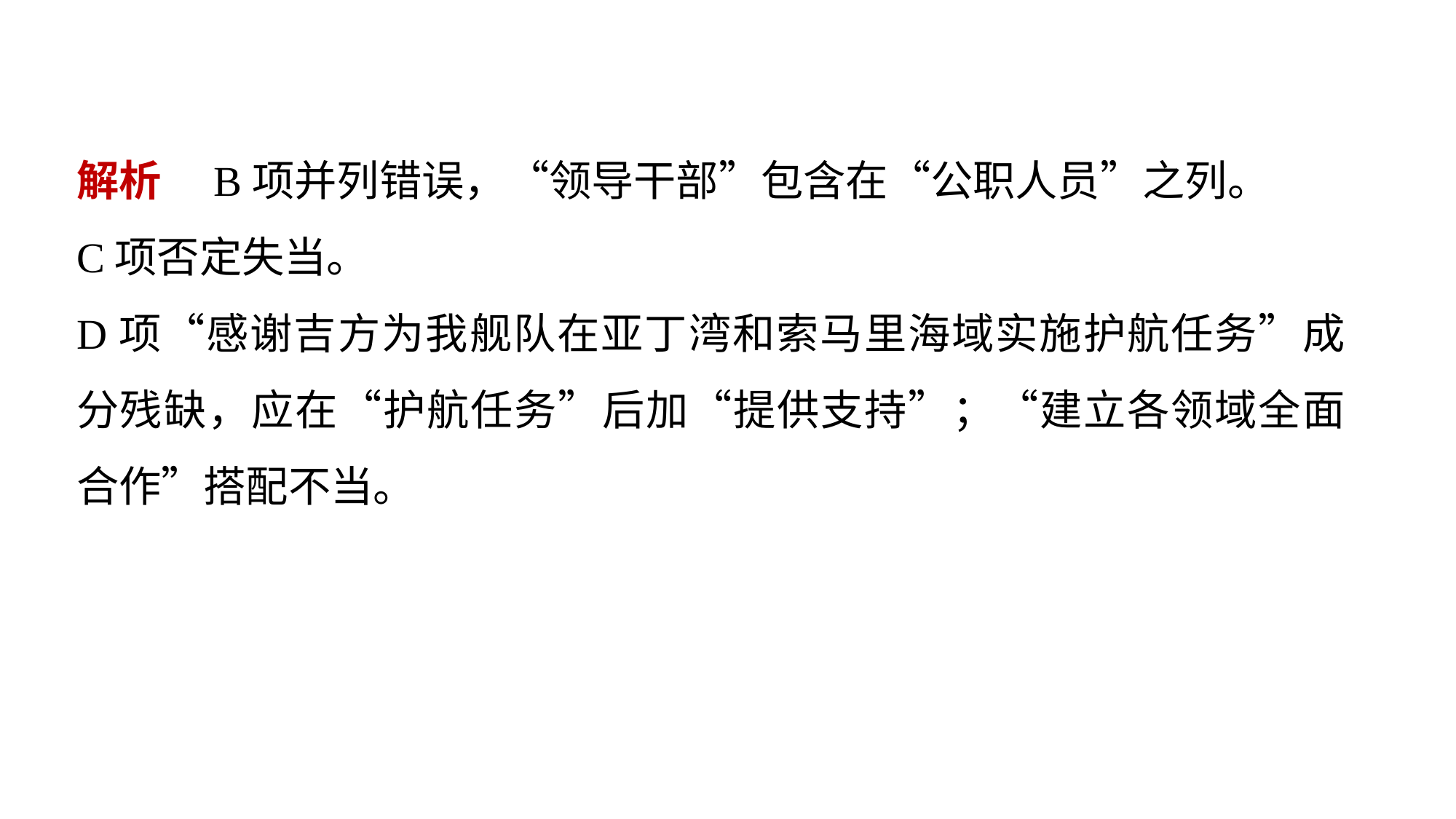

解析　B项并列错误，“领导干部”包含在“公职人员”之列。
C项否定失当。
D项“感谢吉方为我舰队在亚丁湾和索马里海域实施护航任务”成分残缺，应在“护航任务”后加“提供支持”；“建立各领域全面合作”搭配不当。